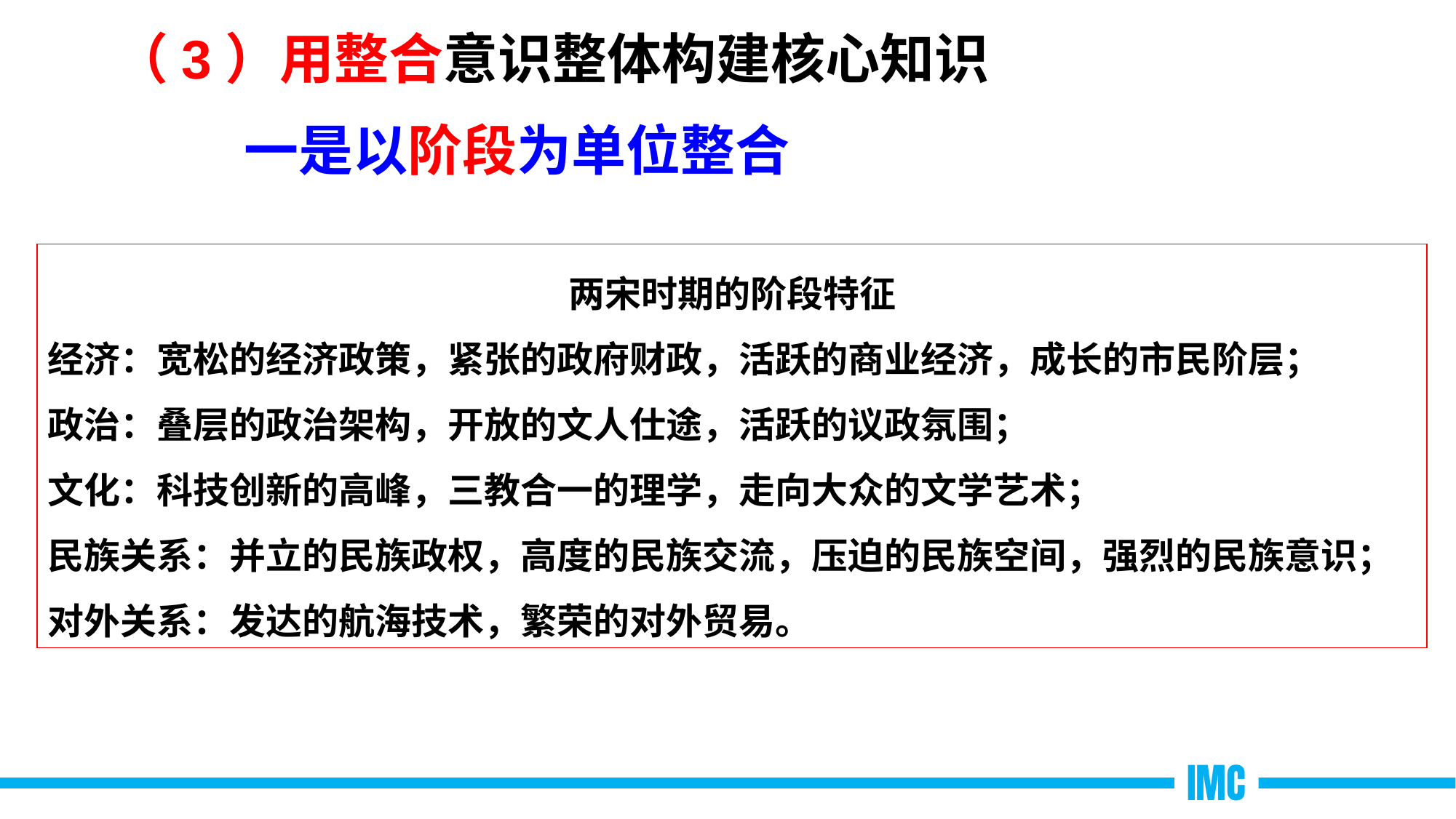

（3）用整合意识整体构建核心知识
一是以阶段为单位整合
两宋时期的阶段特征
经济：宽松的经济政策，紧张的政府财政，活跃的商业经济，成长的市民阶层；
政治：叠层的政治架构，开放的文人仕途，活跃的议政氛围；
文化：科技创新的高峰，三教合一的理学，走向大众的文学艺术；
民族关系：并立的民族政权，高度的民族交流，压迫的民族空间，强烈的民族意识；
对外关系：发达的航海技术，繁荣的对外贸易。